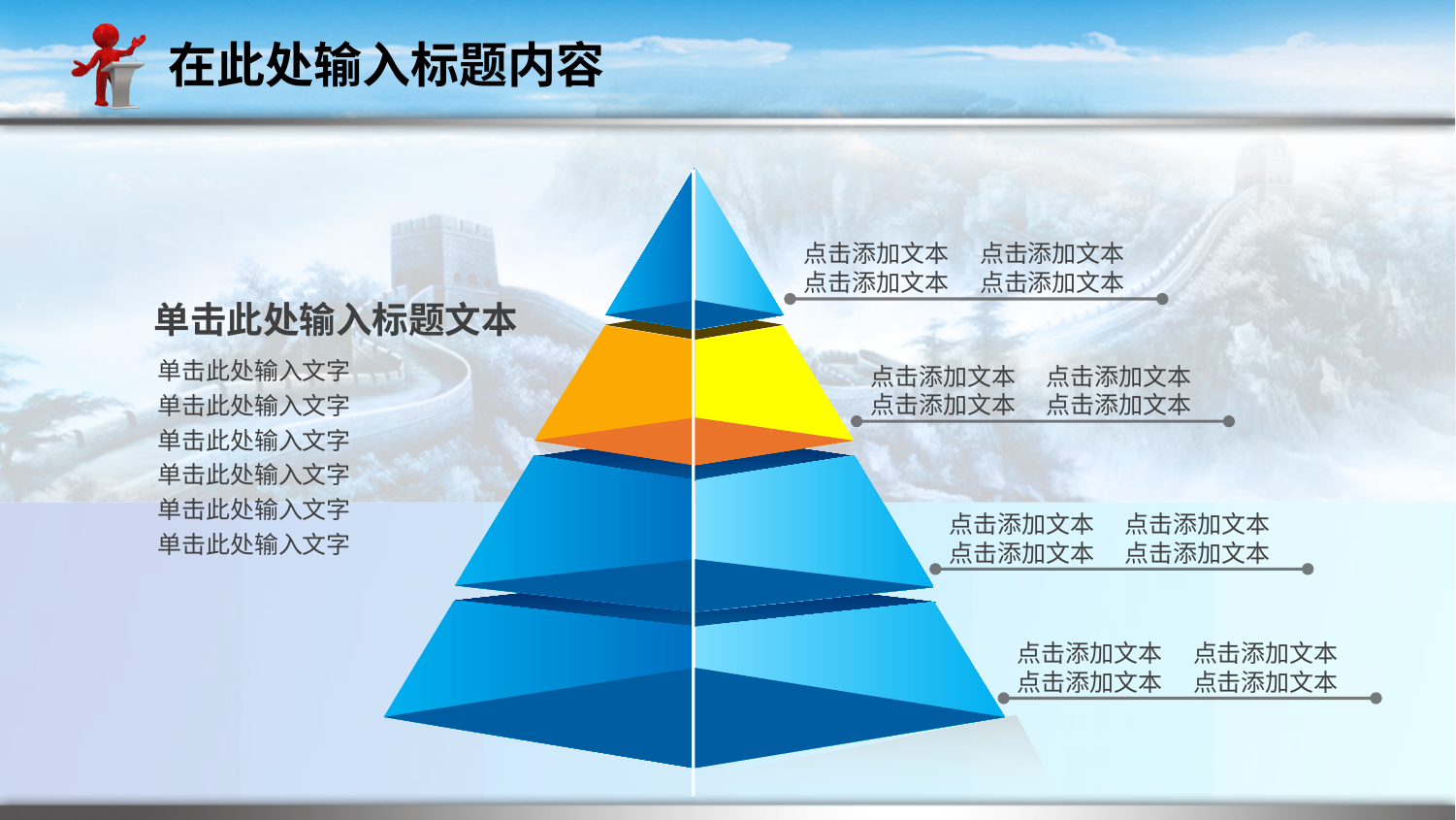

在此处输入标题内容

点击添加文本
点击添加文本
点击添加文本
点击添加文本
单击此处输入标题文本
单击此处输入文字
单击此处输入文字
单击此处输入文字
单击此处输入文字
单击此处输入文字
单击此处输入文字

点击添加文本
点击添加文本
点击添加文本
点击添加文本
点击添加文本
点击添加文本
点击添加文本
点击添加文本
点击添加文本
点击添加文本
点击添加文本
点击添加文本